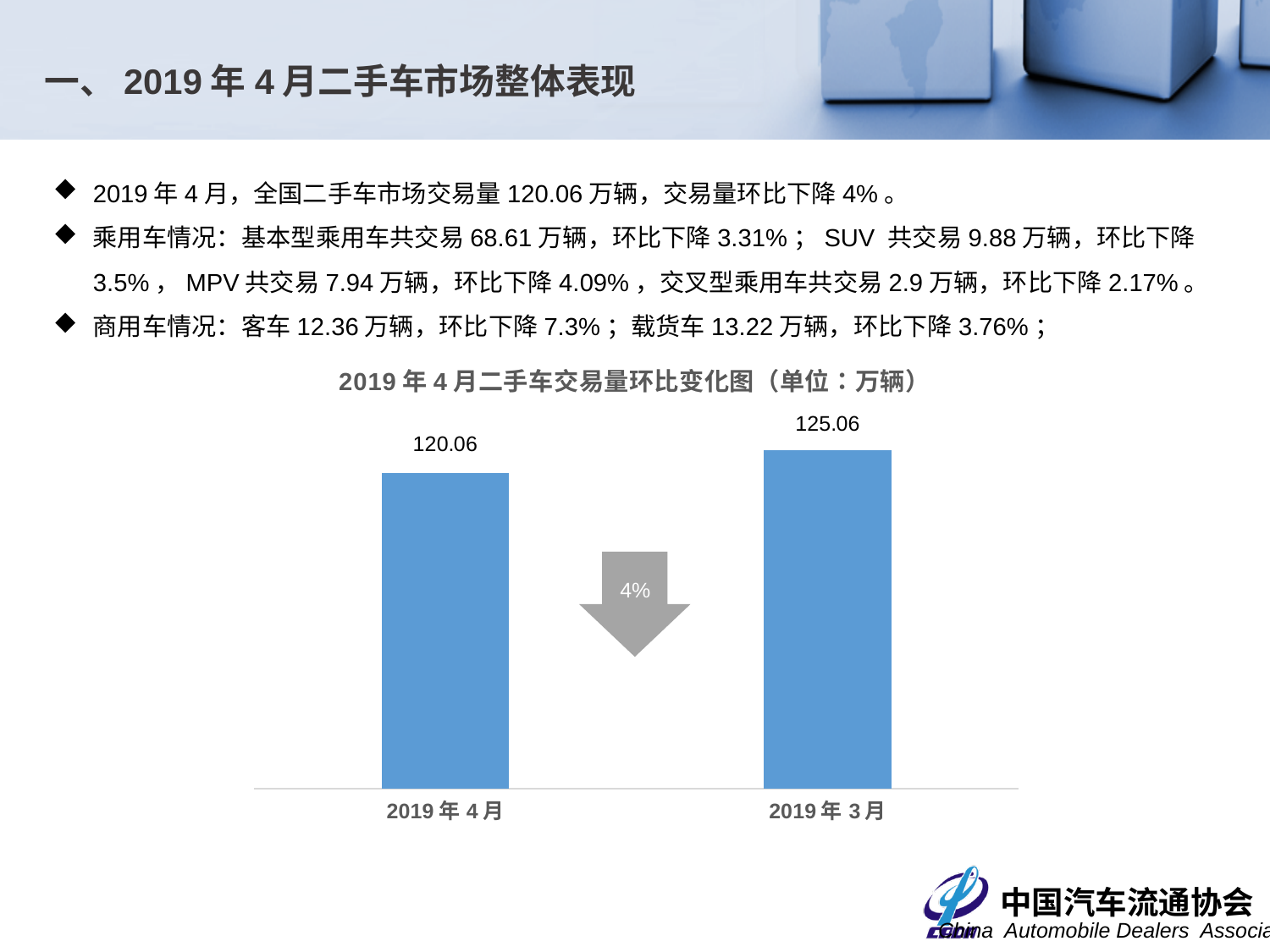

一、2019年4月二手车市场整体表现
2019年4月，全国二手车市场交易量120.06万辆，交易量环比下降4%。
乘用车情况：基本型乘用车共交易68.61万辆，环比下降3.31%；SUV 共交易9.88万辆，环比下降3.5%，MPV共交易7.94万辆，环比下降4.09%，交叉型乘用车共交易2.9万辆，环比下降2.17%。
商用车情况：客车12.36万辆，环比下降7.3%；载货车13.22万辆，环比下降3.76%；

### Chart: 2019年4月二手车交易量环比变化图（单位：万辆）

| Category |  |
|---|---|
| 43556 | 120.06 |
| 43525 | 125.06 |